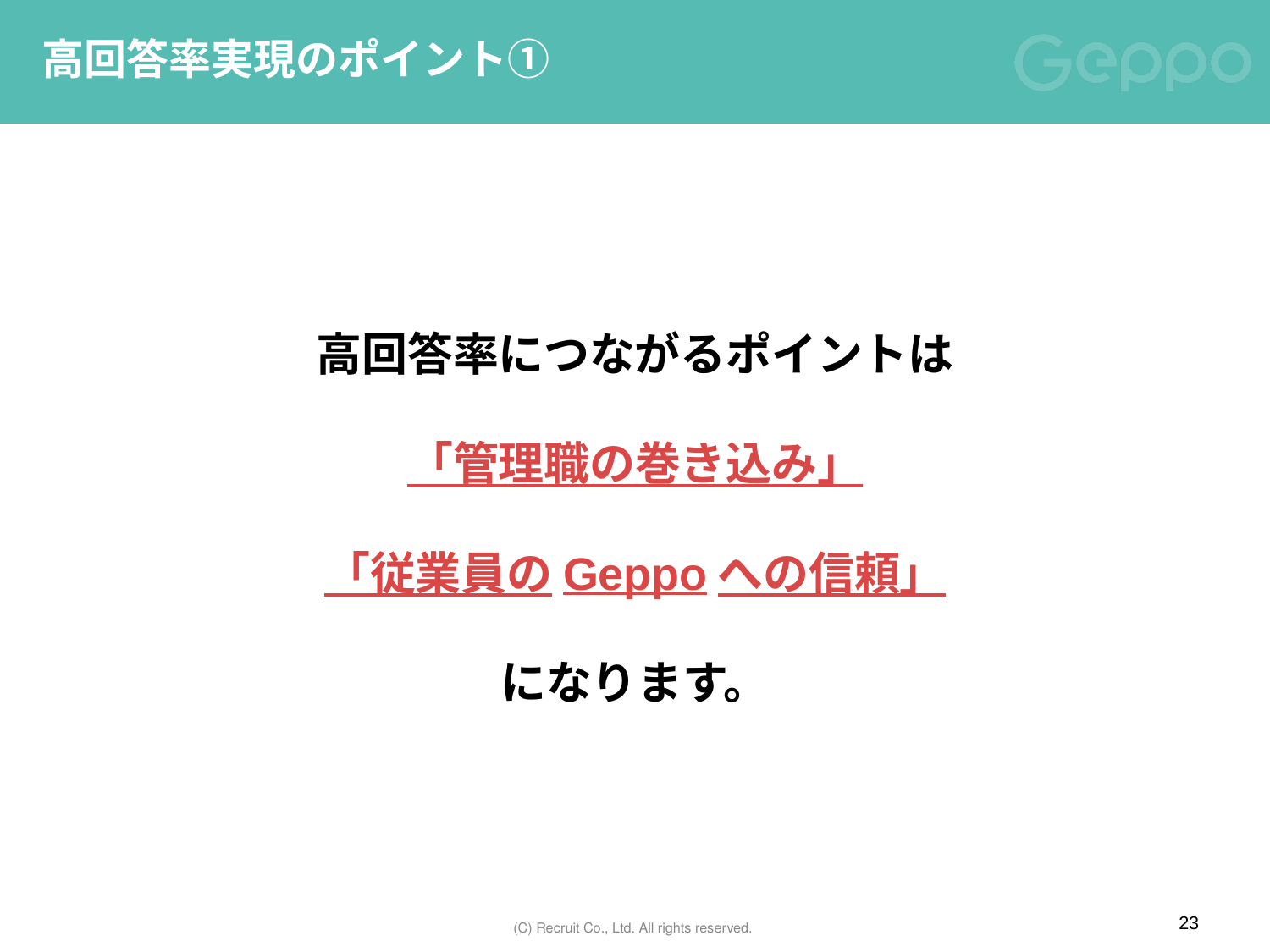

# 高回答率実現のポイント①
高回答率につながるポイントは

「管理職の巻き込み」

「従業員のGeppoへの信頼」

になります。
23